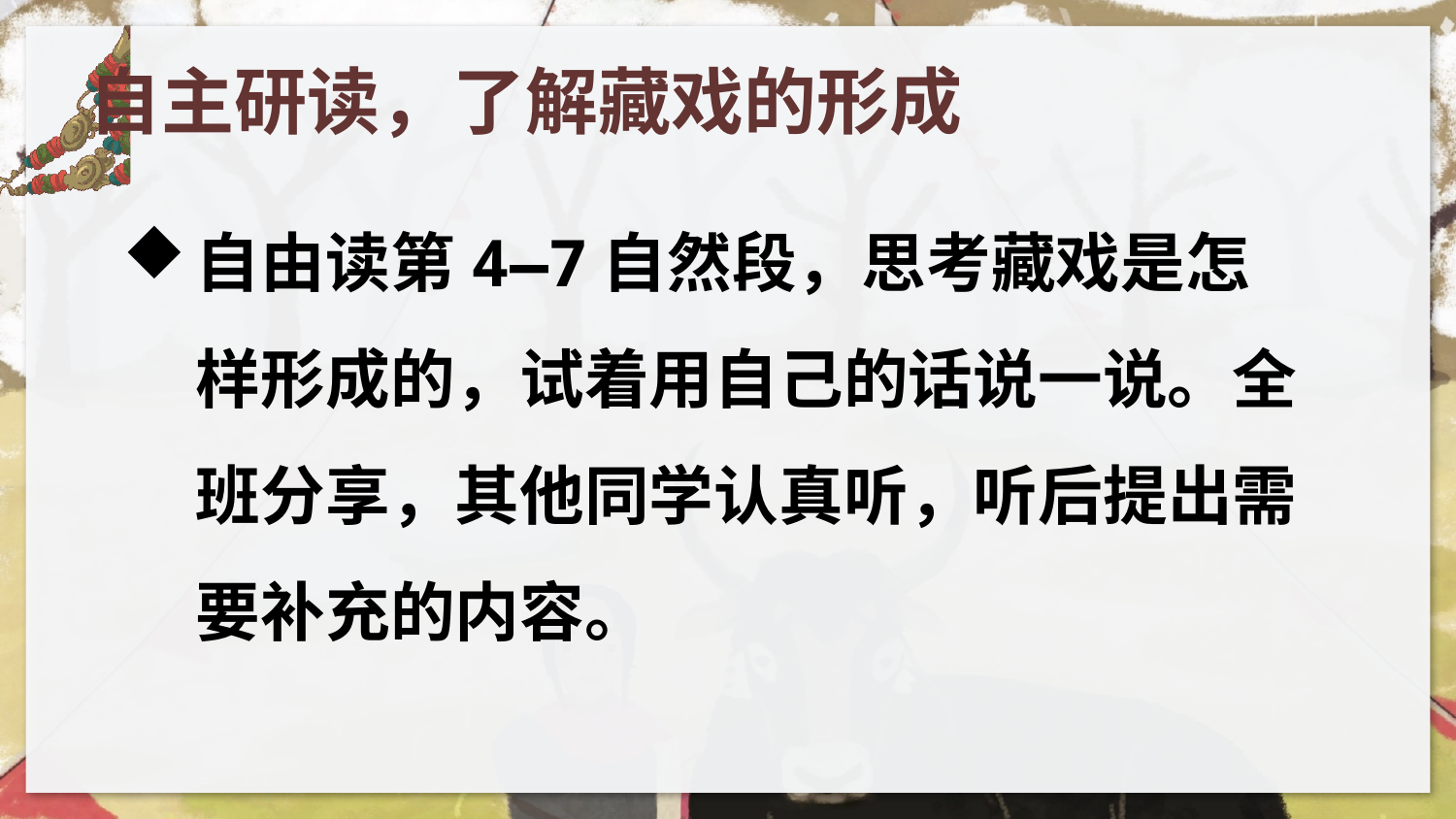

自主研读，了解藏戏的形成
自由读第4—7自然段，思考藏戏是怎样形成的，试着用自己的话说一说。全班分享，其他同学认真听，听后提出需要补充的内容。